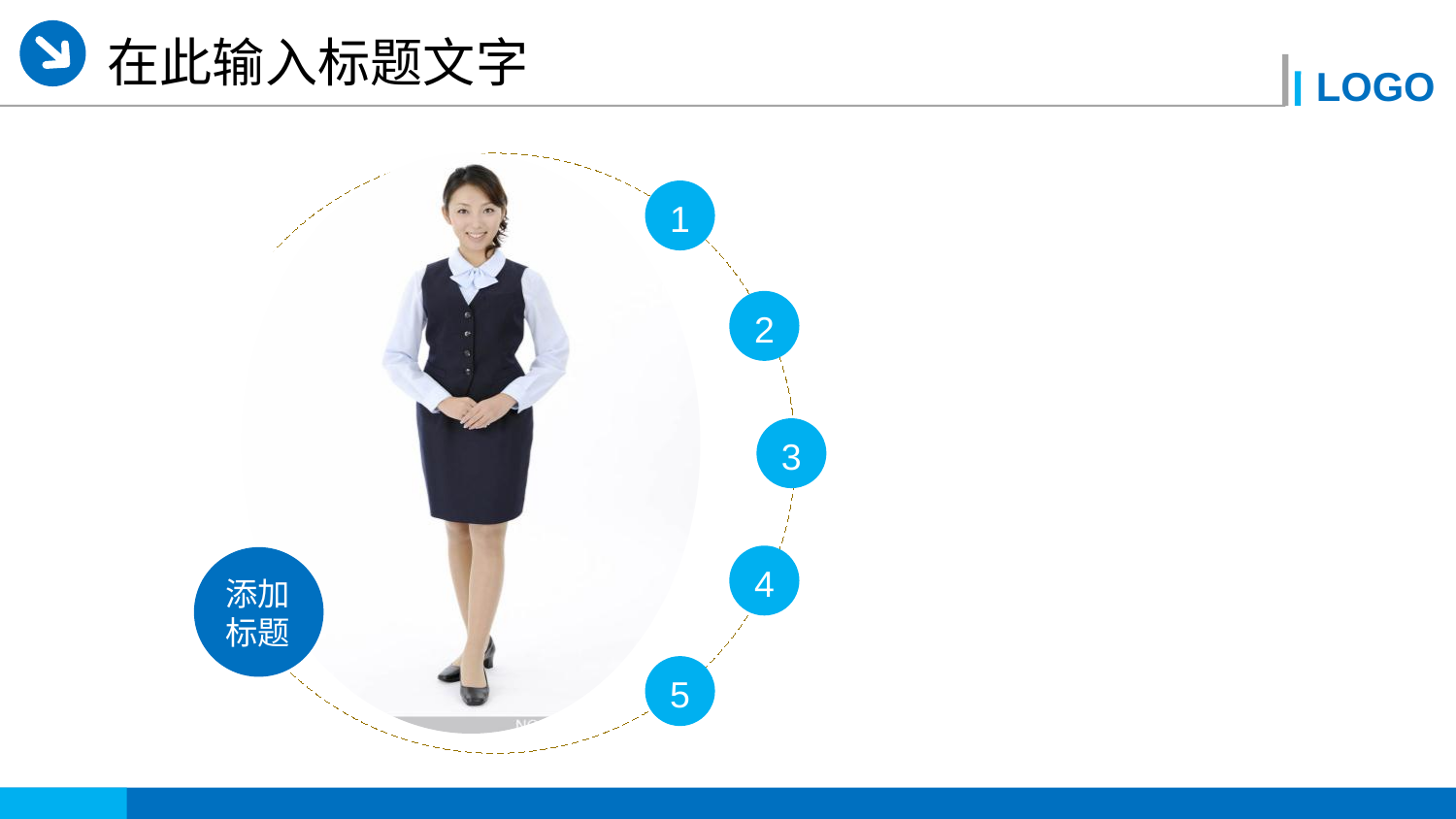

在此输入标题文字

1

2

3
4

添加
标题
5